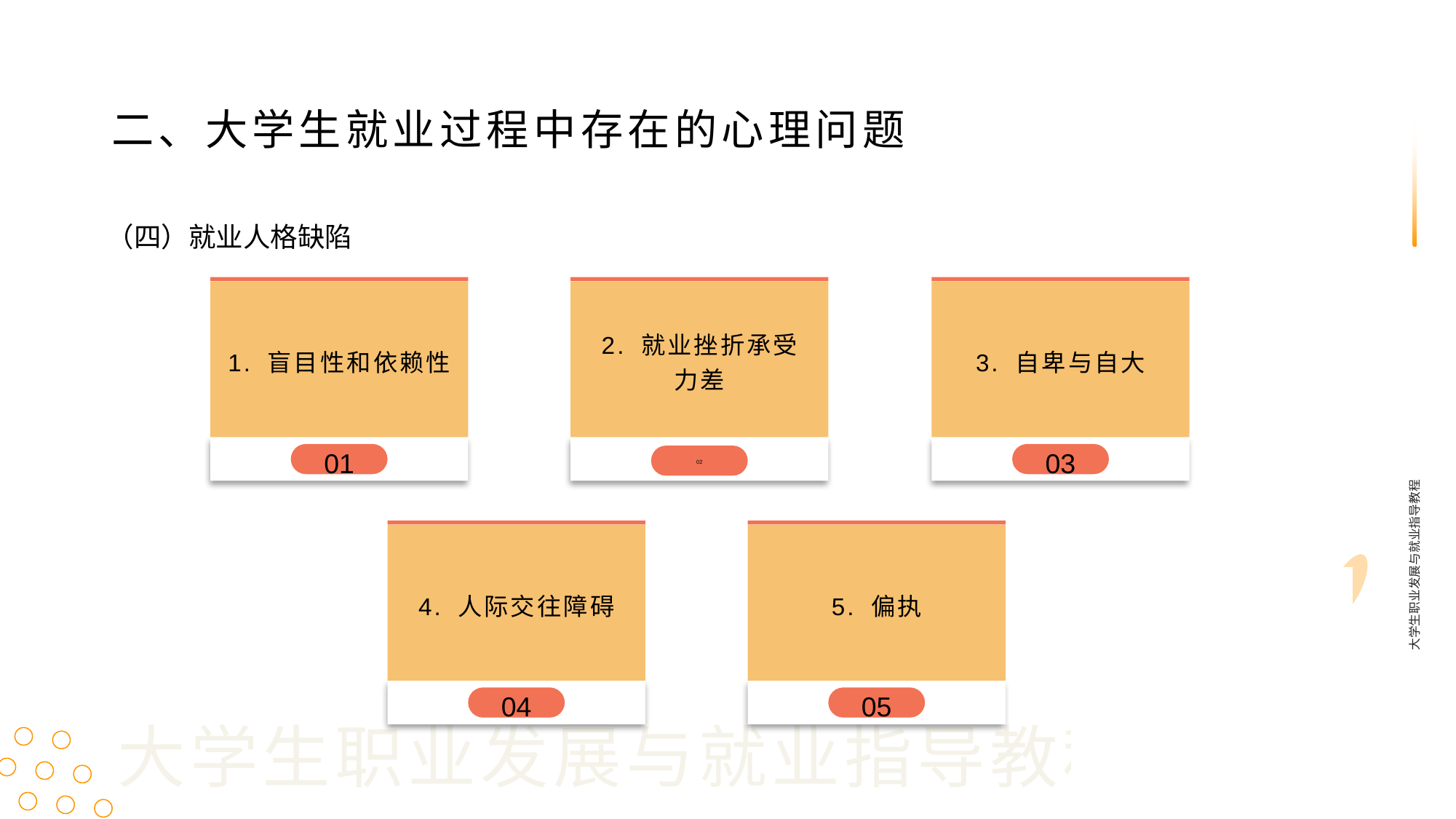

二、大学生就业过程中存在的心理问题

（四）就业人格缺陷

1. 盲目性和依赖性

01

2. 就业挫折承受
力差

02

3. 自卑与自大

03

大学生职业发展与就业指导教程

4. 人际交往障碍

04

5. 偏执

05

大学生职业发展与就业指导教程